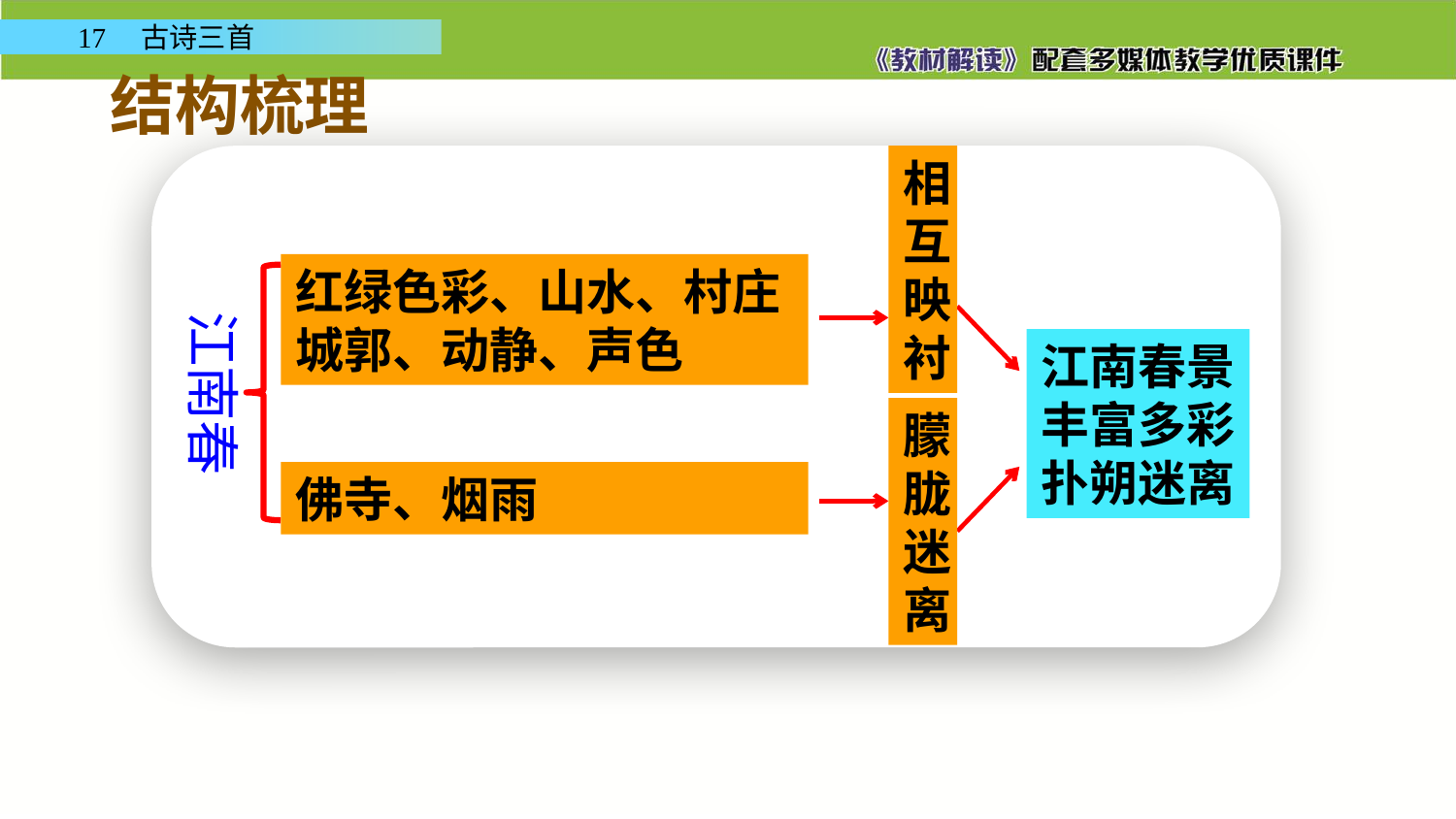

结构梳理

相互映衬
红绿色彩、山水、村庄城郭、动静、声色

江南春
江南春景
丰富多彩
扑朔迷离
朦胧迷离
佛寺、烟雨